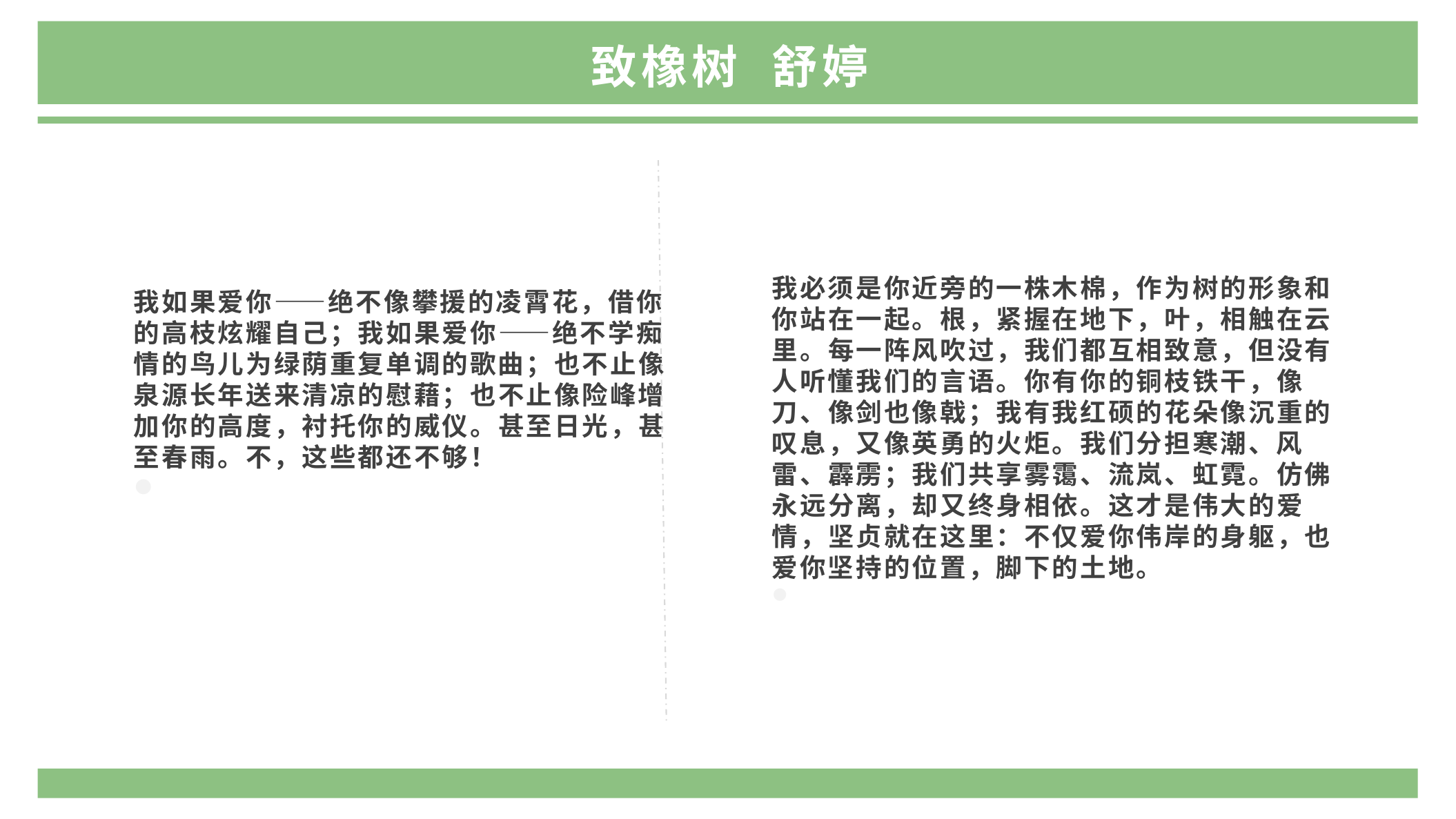

致橡树  舒婷

我如果爱你——绝不像攀援的凌霄花，借你的高枝炫耀自己；我如果爱你——绝不学痴情的鸟儿为绿荫重复单调的歌曲；也不止像泉源长年送来清凉的慰藉；也不止像险峰增加你的高度，衬托你的威仪。甚至日光，甚至春雨。不，这些都还不够！

我必须是你近旁的一株木棉，作为树的形象和你站在一起。根，紧握在地下，叶，相触在云里。每一阵风吹过，我们都互相致意，但没有人听懂我们的言语。你有你的铜枝铁干，像刀、像剑也像戟；我有我红硕的花朵像沉重的叹息，又像英勇的火炬。我们分担寒潮、风雷、霹雳；我们共享雾霭、流岚、虹霓。仿佛永远分离，却又终身相依。这才是伟大的爱情，坚贞就在这里：不仅爱你伟岸的身躯，也爱你坚持的位置，脚下的土地。